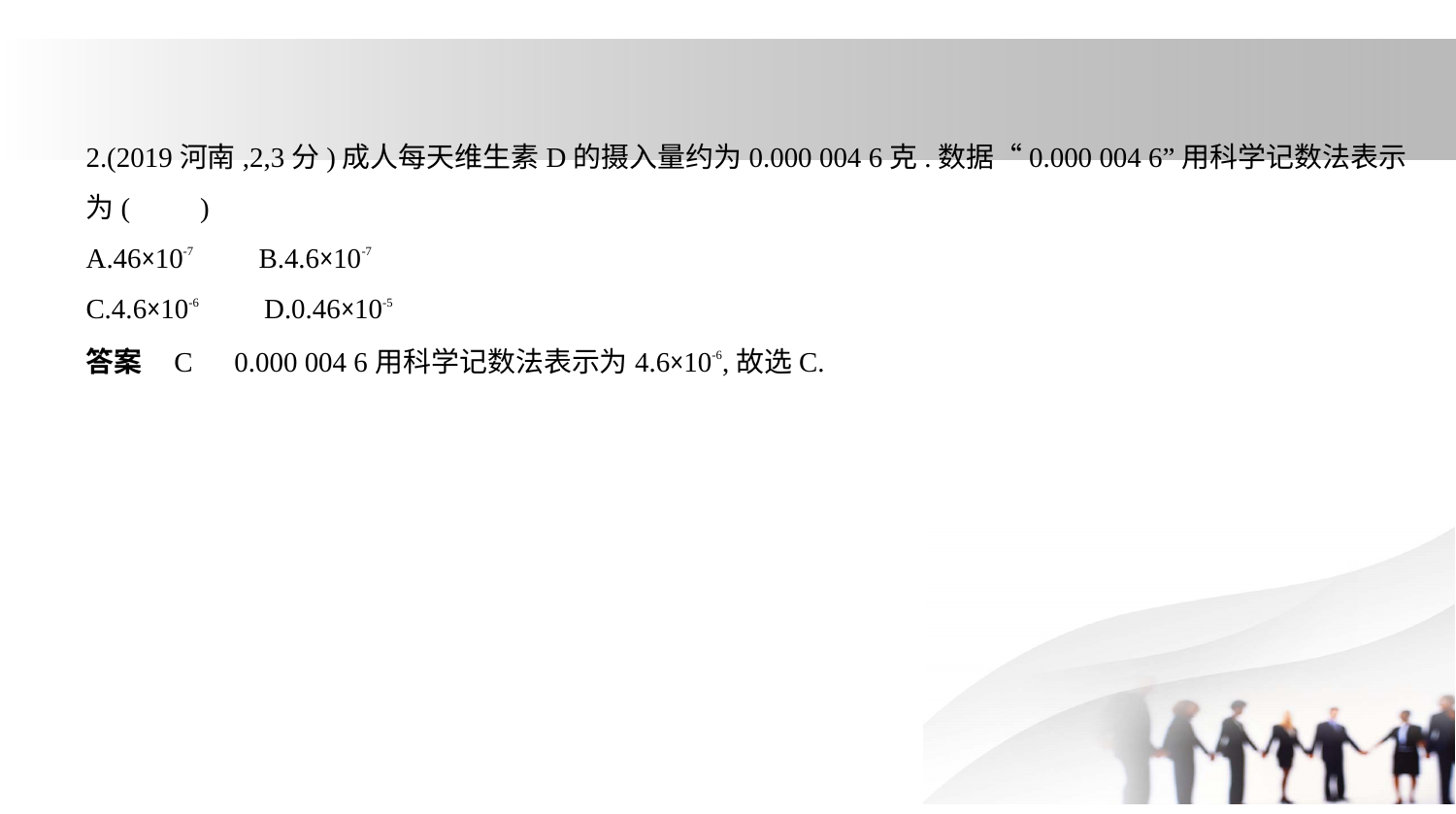

2.(2019河南,2,3分)成人每天维生素D的摄入量约为0.000 004 6克.数据“0.000 004 6”用科学记数法表示
为(　　)
A.46×10-7　    B.4.6×10-7
C.4.6×10-6　    D.0.46×10-5
答案    C　0.000 004 6用科学记数法表示为4.6×10-6,故选C.